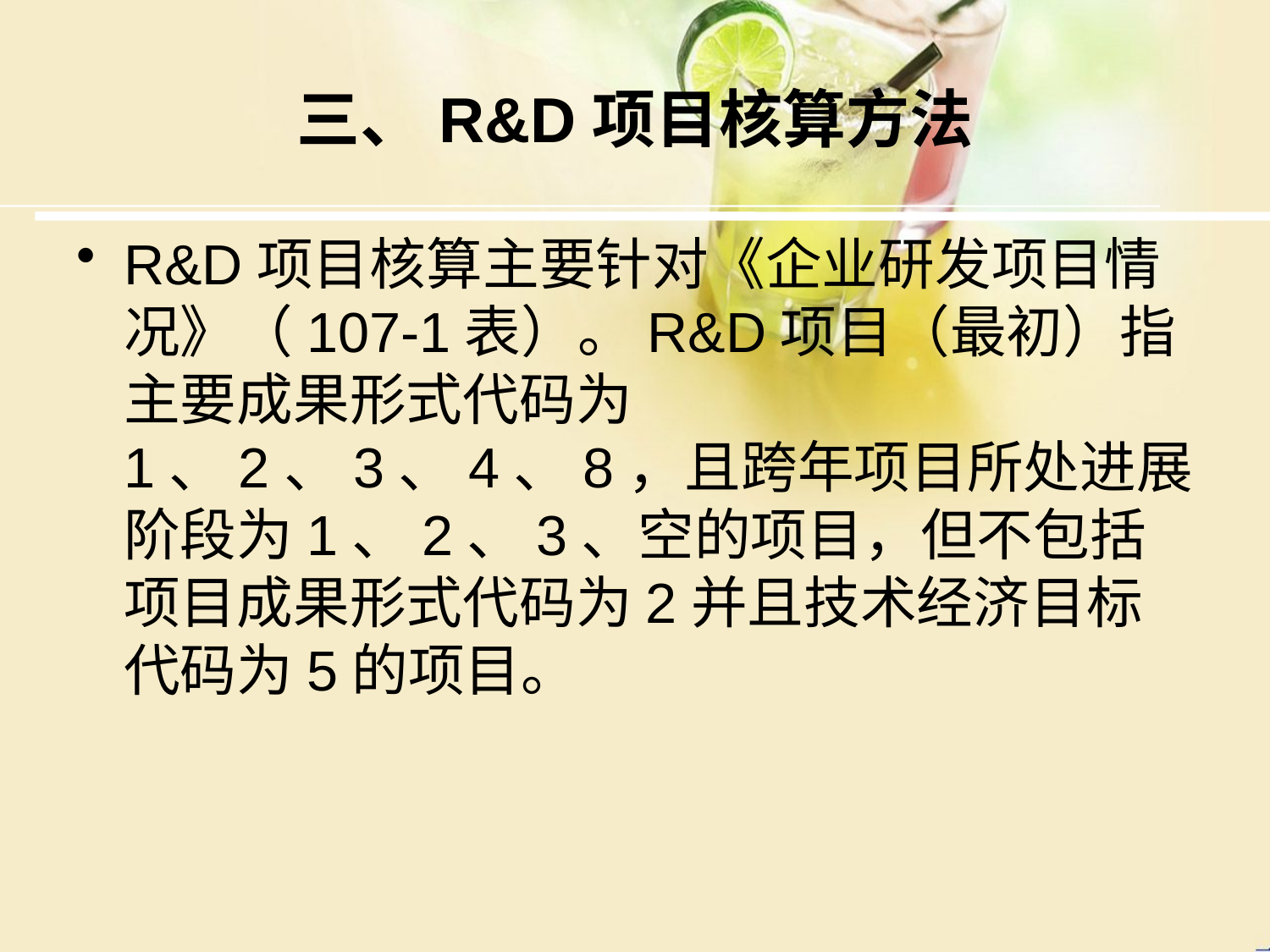

# 三、R&D项目核算方法
R&D项目核算主要针对《企业研发项目情况》（107-1表）。R&D项目（最初）指主要成果形式代码为1、2、3、4、8，且跨年项目所处进展阶段为1、2、3、空的项目，但不包括项目成果形式代码为2并且技术经济目标代码为5的项目。